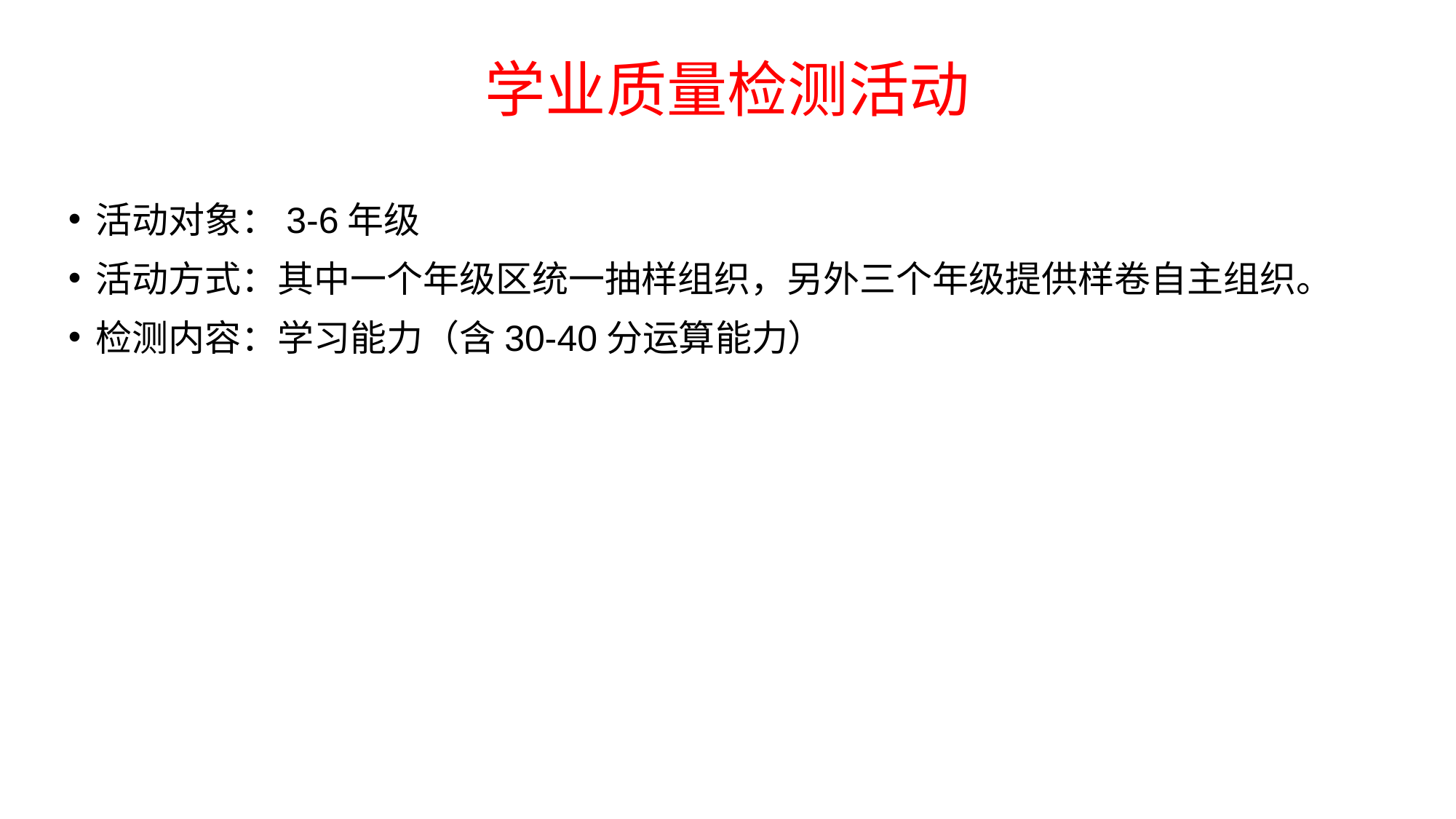

# 学业质量检测活动
活动对象：3-6年级
活动方式：其中一个年级区统一抽样组织，另外三个年级提供样卷自主组织。
检测内容：学习能力（含30-40分运算能力）